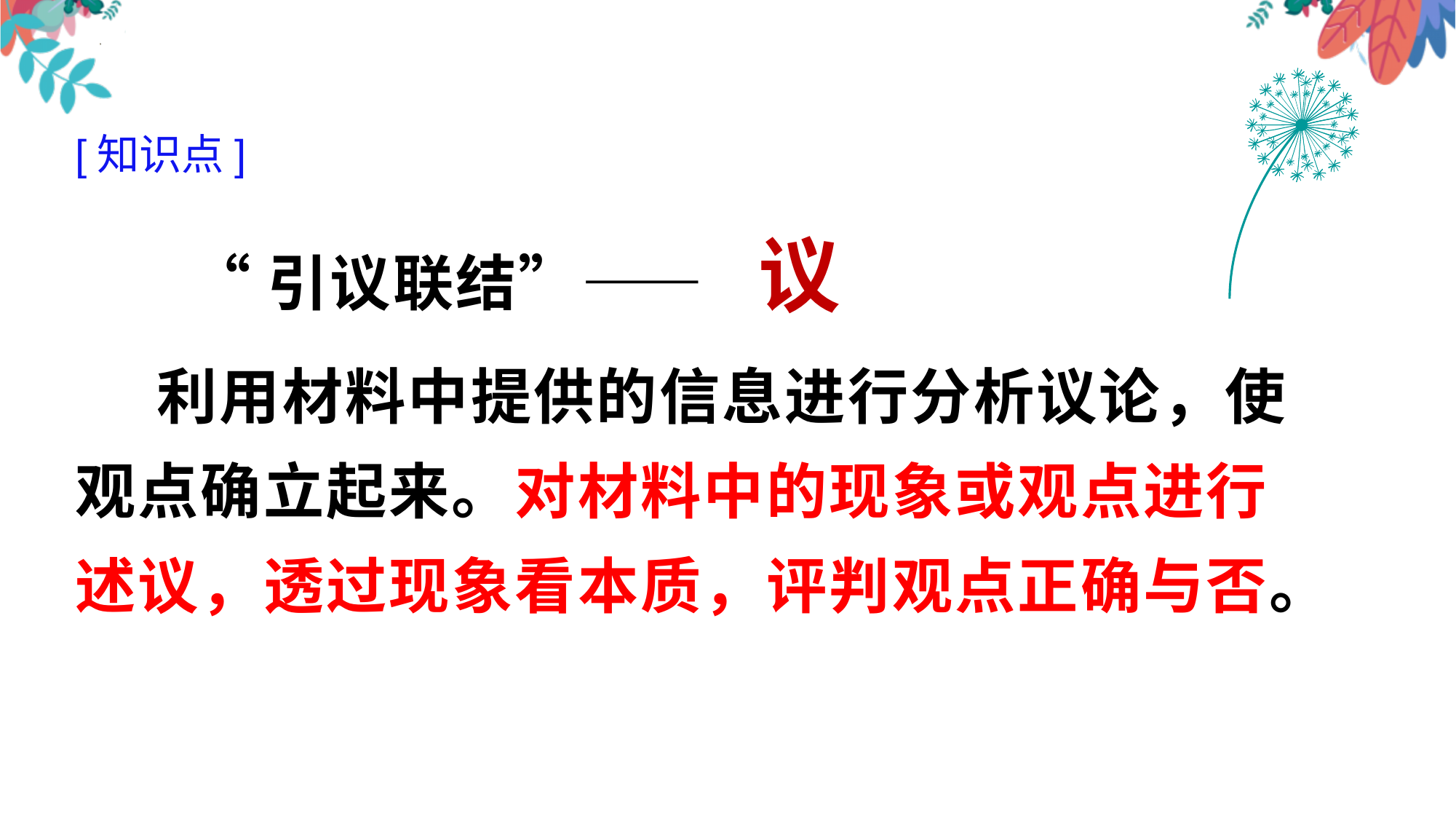

[知识点]
           “引议联结”——   议
      利用材料中提供的信息进行分析议论，使观点确立起来。对材料中的现象或观点进行述议，透过现象看本质，评判观点正确与否。